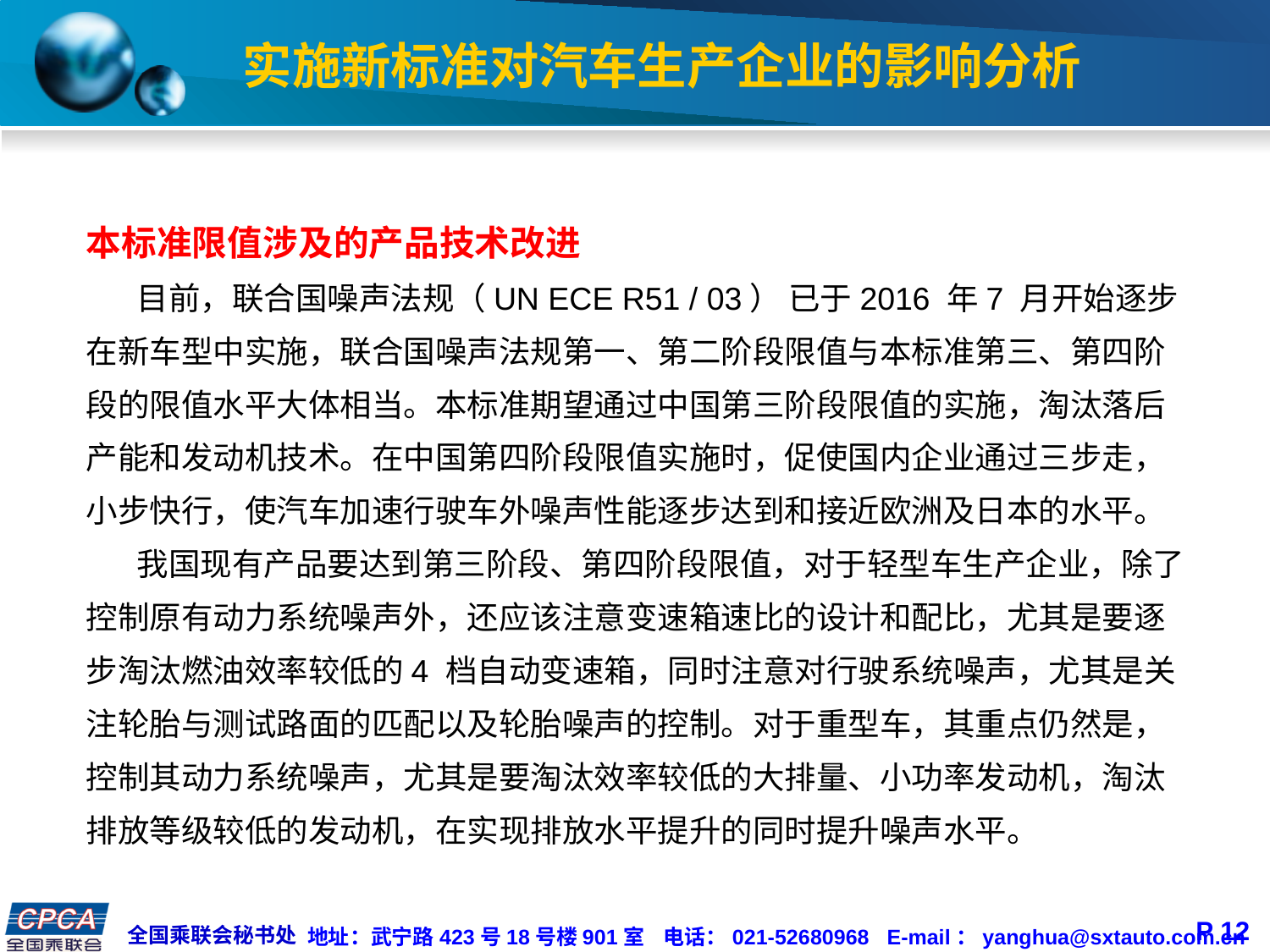

# 实施新标准对汽车生产企业的影响分析
本标准限值涉及的产品技术改进
      目前，联合国噪声法规（UN ECE R51 / 03） 已于2016 年7 月开始逐步在新车型中实施，联合国噪声法规第一、第二阶段限值与本标准第三、第四阶段的限值水平大体相当。本标准期望通过中国第三阶段限值的实施，淘汰落后产能和发动机技术。在中国第四阶段限值实施时，促使国内企业通过三步走，小步快行，使汽车加速行驶车外噪声性能逐步达到和接近欧洲及日本的水平。
      我国现有产品要达到第三阶段、第四阶段限值，对于轻型车生产企业，除了控制原有动力系统噪声外，还应该注意变速箱速比的设计和配比，尤其是要逐步淘汰燃油效率较低的4 档自动变速箱，同时注意对行驶系统噪声，尤其是关注轮胎与测试路面的匹配以及轮胎噪声的控制。对于重型车，其重点仍然是，控制其动力系统噪声，尤其是要淘汰效率较低的大排量、小功率发动机，淘汰排放等级较低的发动机，在实现排放水平提升的同时提升噪声水平。